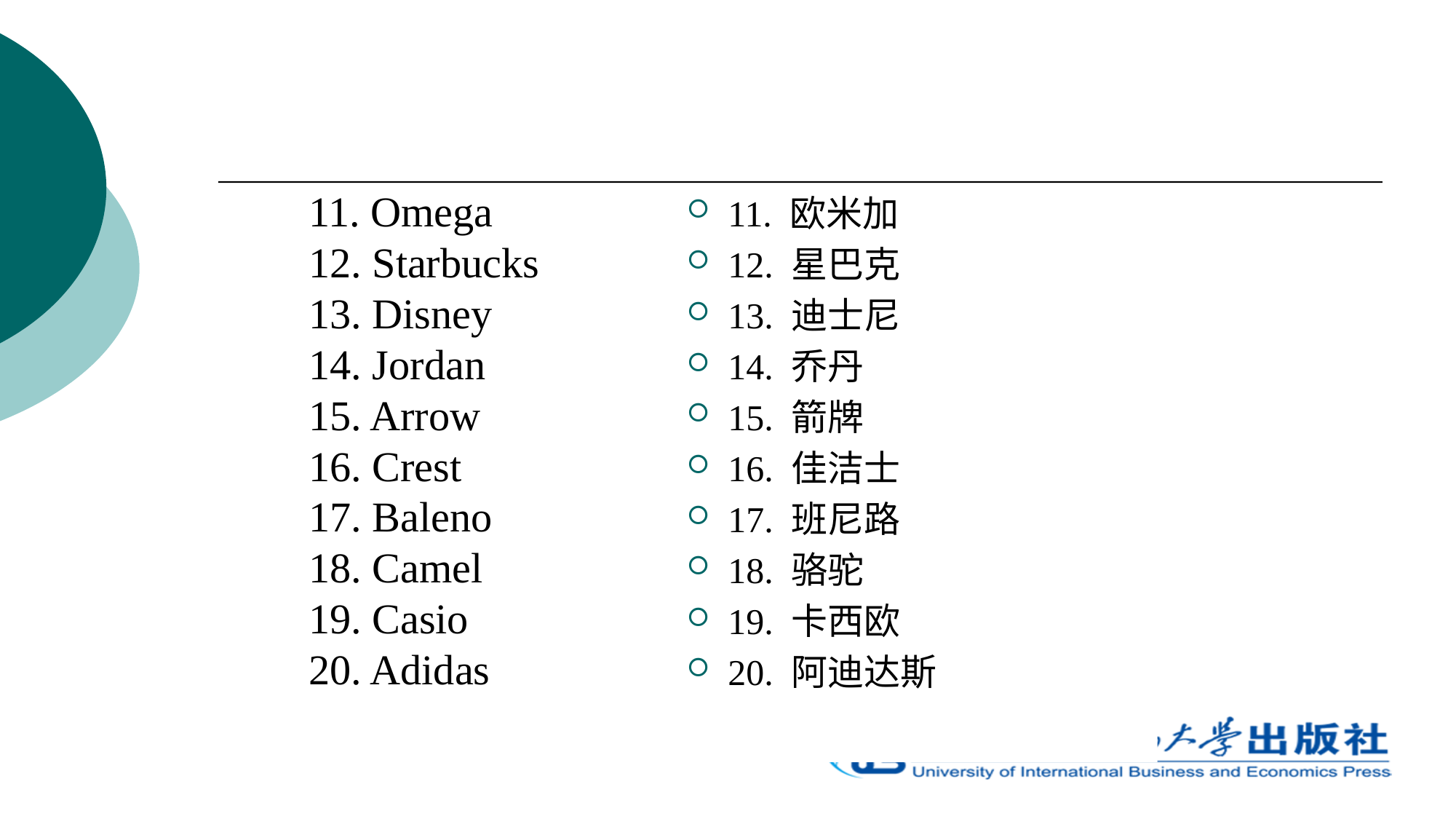

11. Omega
12. Starbucks
13. Disney
14. Jordan
15. Arrow
16. Crest
17. Baleno
18. Camel
19. Casio
20. Adidas
11. 欧米加
12. 星巴克
13. 迪士尼
14. 乔丹
15. 箭牌
16. 佳洁士
17. 班尼路
18. 骆驼
19. 卡西欧
20. 阿迪达斯